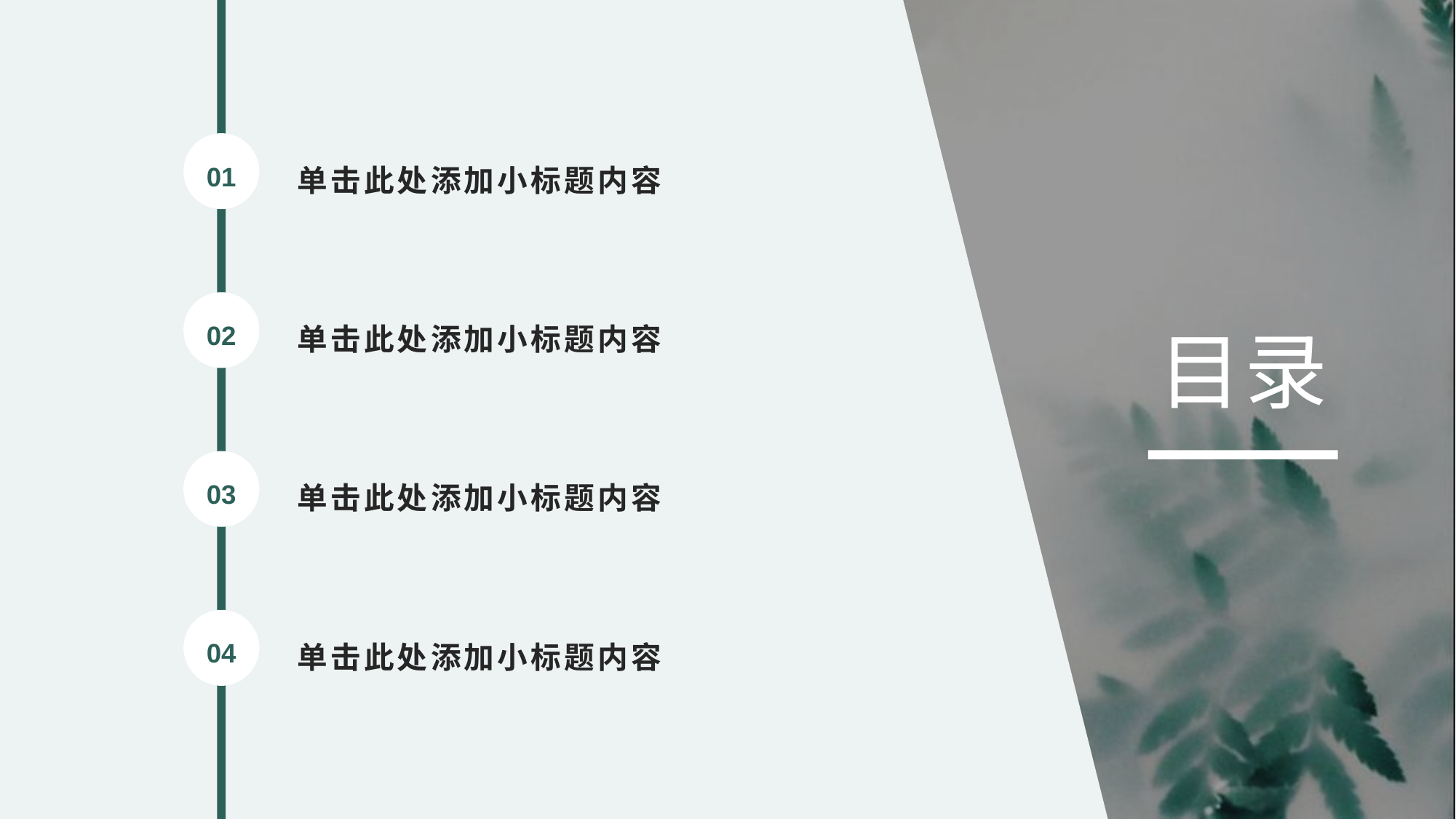

单击此处添加小标题内容
01
单击此处添加小标题内容
02
目录
单击此处添加小标题内容

03
单击此处添加小标题内容
04